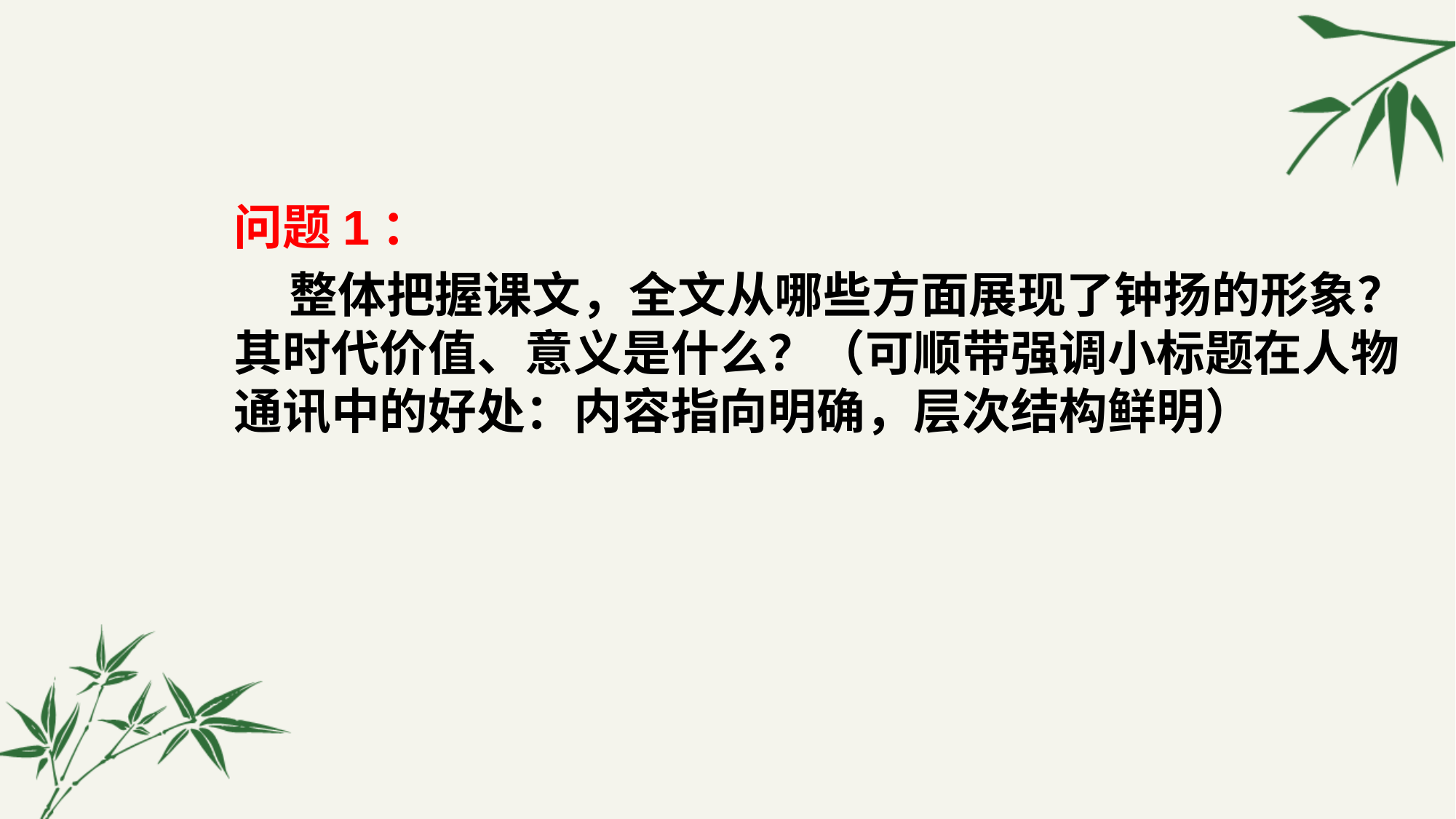

#
问题1：
    整体把握课文，全文从哪些方面展现了钟扬的形象？其时代价值、意义是什么？（可顺带强调小标题在人物通讯中的好处：内容指向明确，层次结构鲜明）